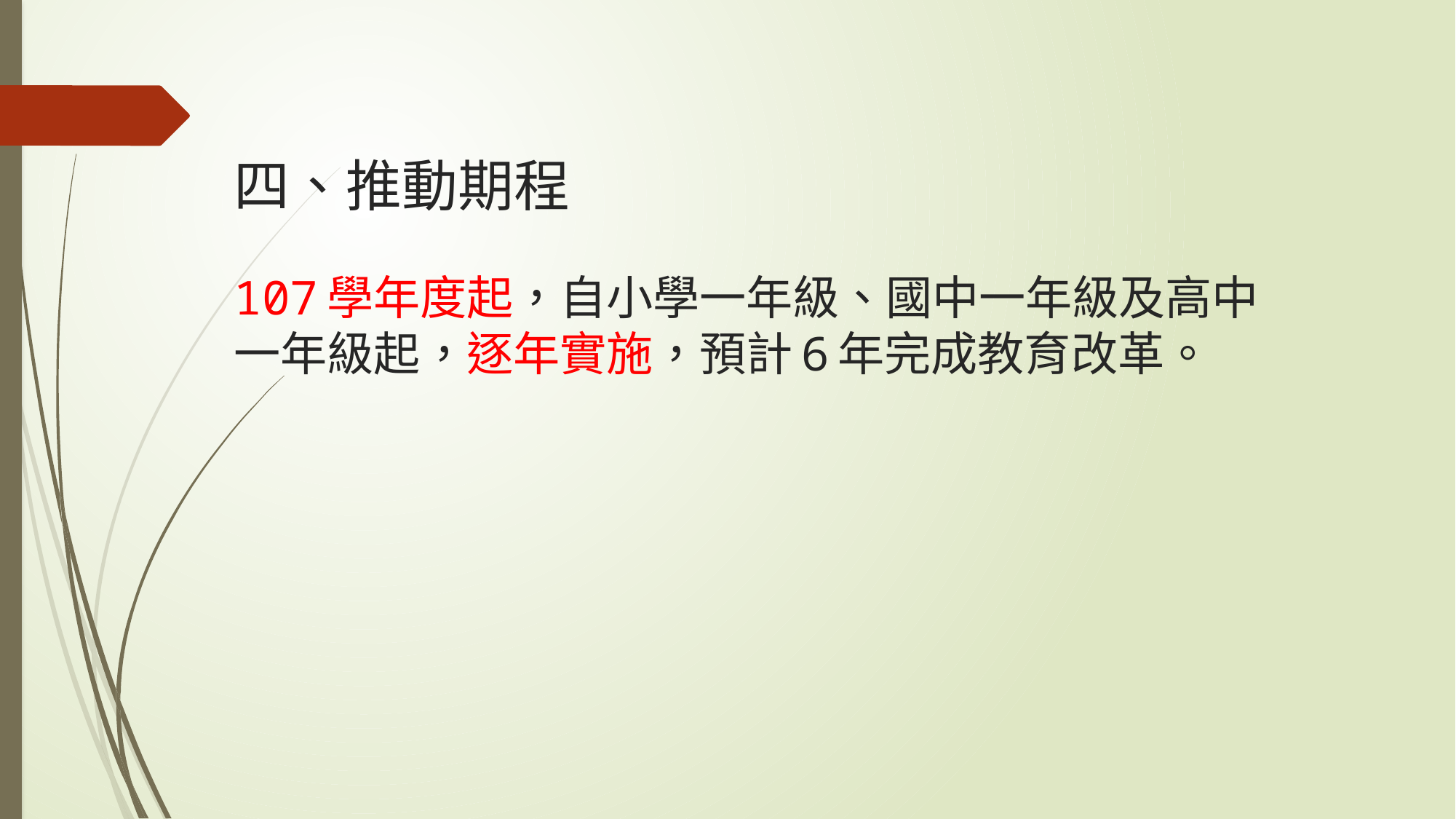

# 四、推動期程 107學年度起，自小學一年級、國中一年級及高中一年級起，逐年實施，預計6年完成教育改革。